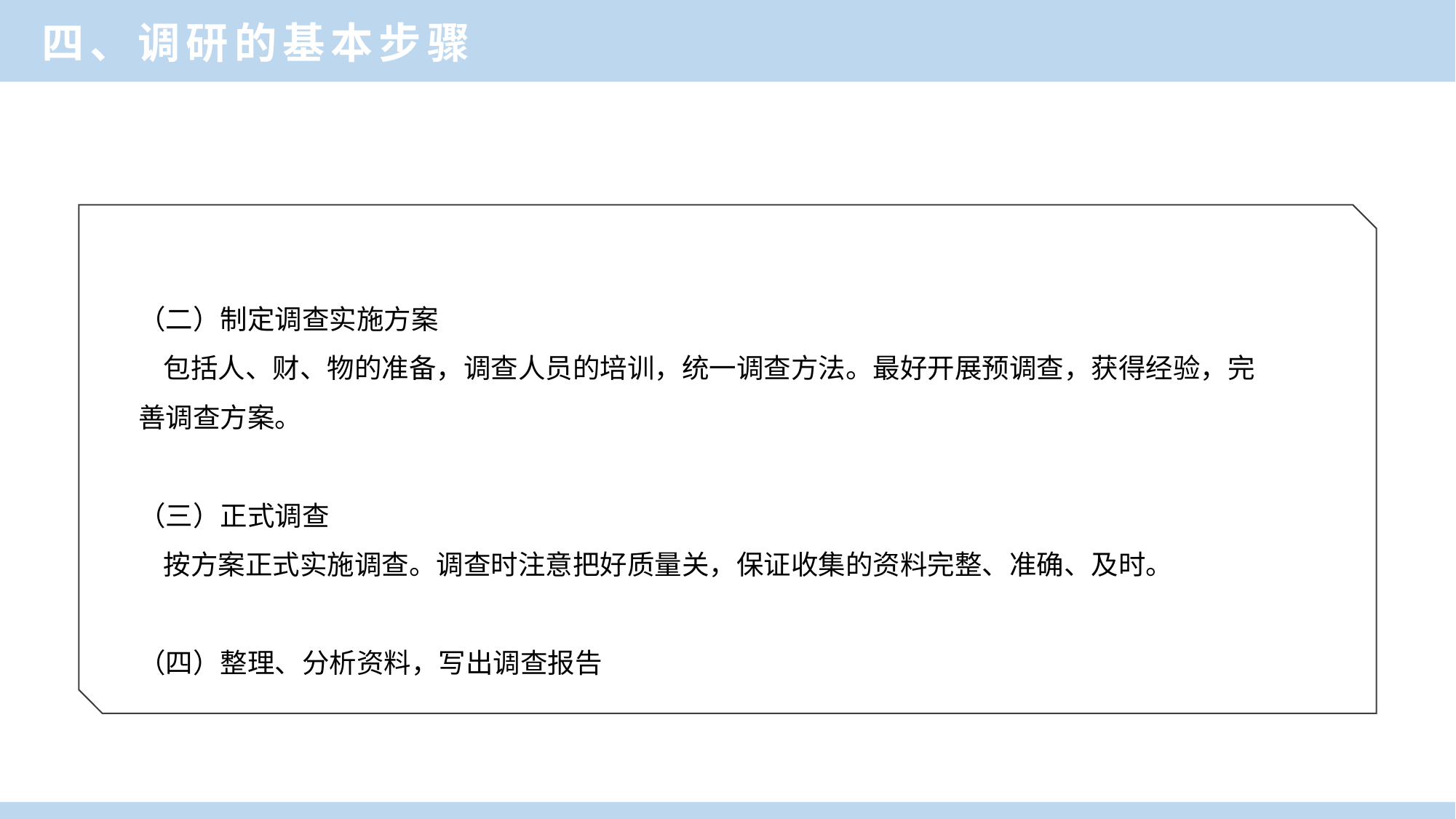

四、调研的基本步骤

（二）制定调查实施方案
   包括人、财、物的准备，调查人员的培训，统一调查方法。最好开展预调查，获得经验，完善调查方案。

（三）正式调查
   按方案正式实施调查。调查时注意把好质量关，保证收集的资料完整、准确、及时。

（四）整理、分析资料，写出调查报告